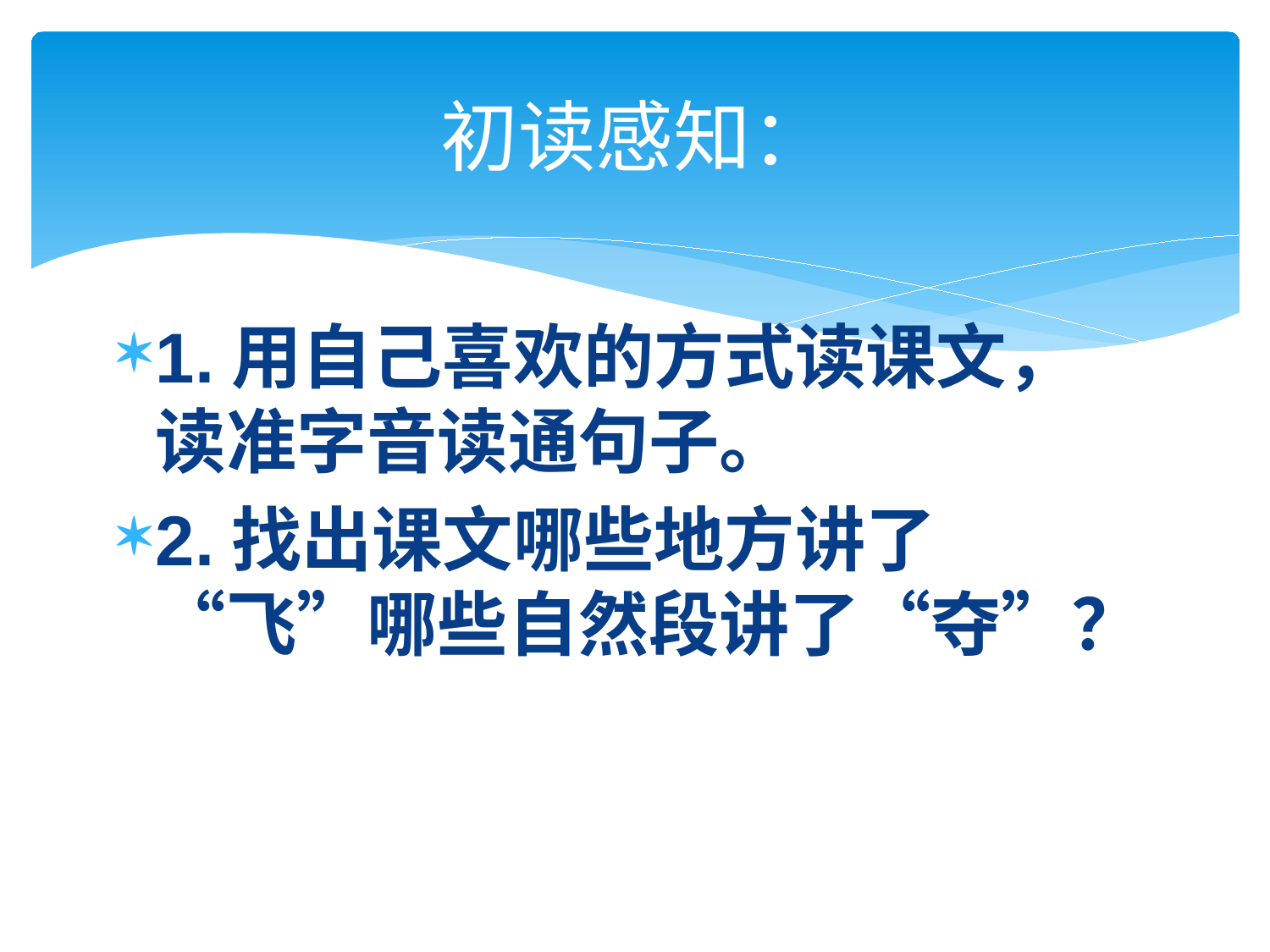

# 初读感知：
1.用自己喜欢的方式读课文，读准字音读通句子。
2.找出课文哪些地方讲了“飞”哪些自然段讲了“夺”？